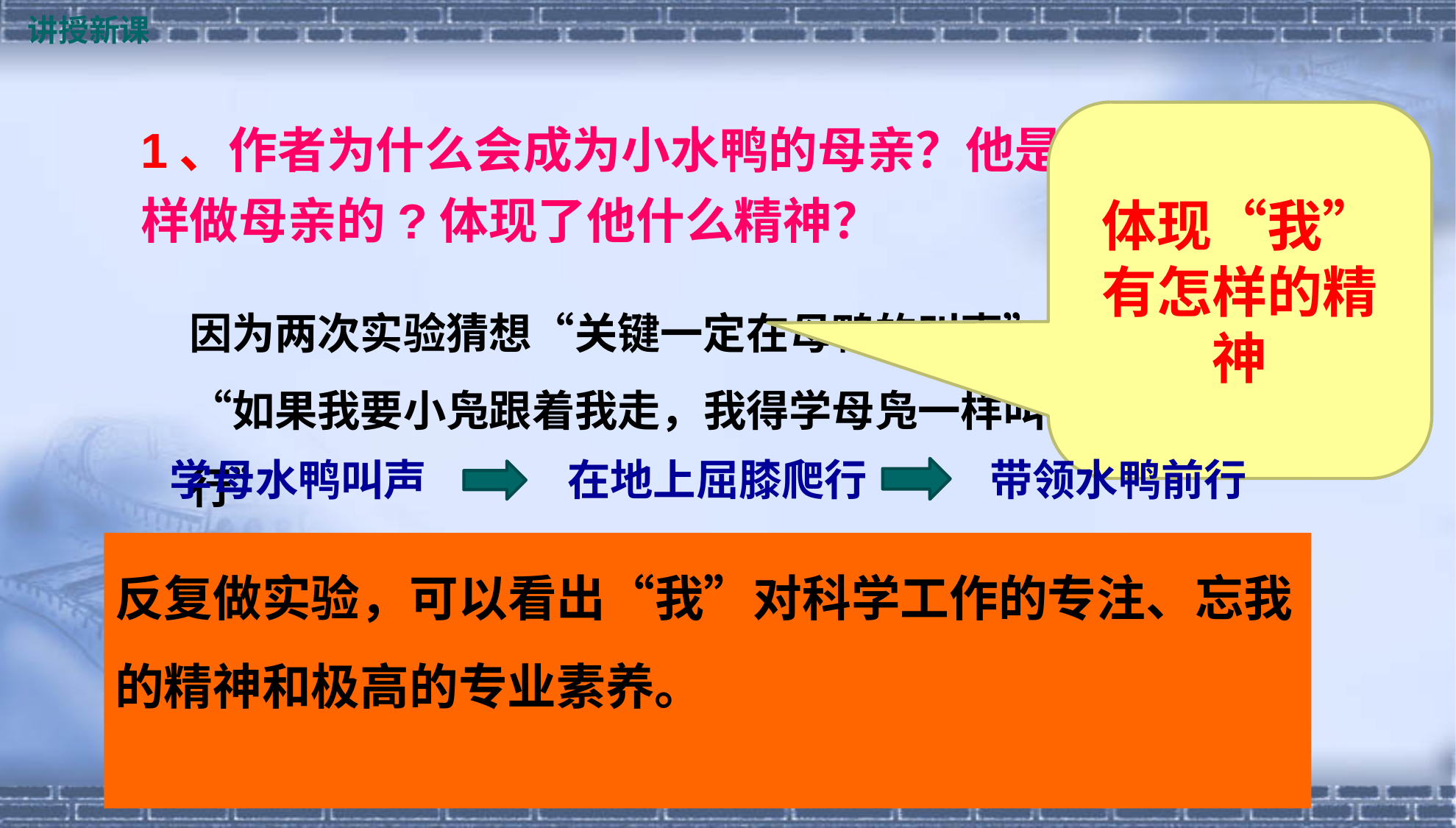

讲授新课
1、作者为什么会成为小水鸭的母亲？他是怎样做母亲的?体现了他什么精神？
体现“我”有怎样的精神
因为两次实验猜想“关键一定在母鸭的叫声”上，“如果我要小凫跟着我走，我得学母凫一样叫才行”

“
学母水鸭叫声
在地上屈膝爬行
带领水鸭前行

反复做实验，可以看出“我”对科学工作的专注、忘我的精神和极高的专业素养。